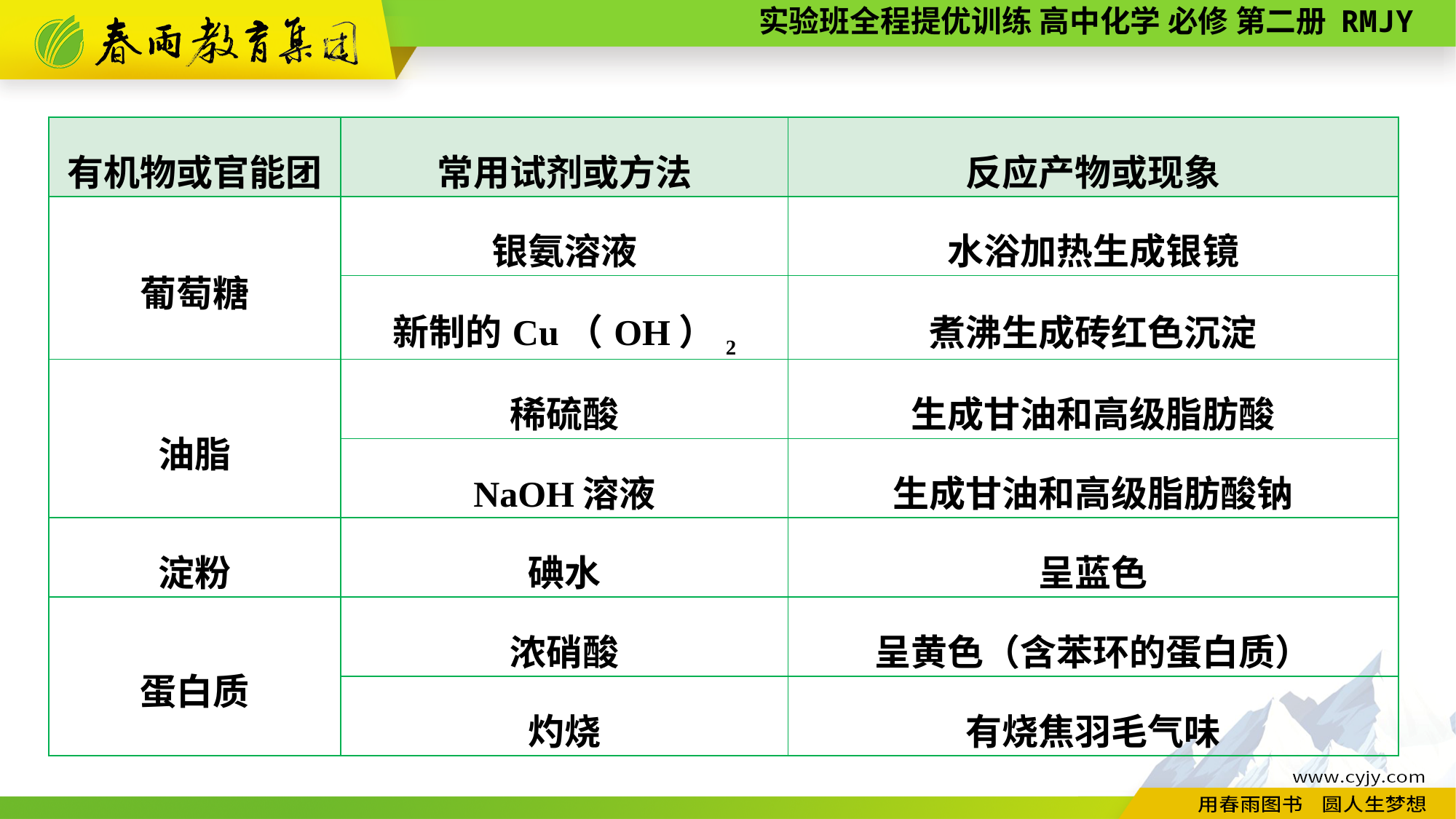

| 有机物或官能团 | 常用试剂或方法 | 反应产物或现象 |
| --- | --- | --- |
| 葡萄糖 | 银氨溶液 | 水浴加热生成银镜 |
|  | 新制的Cu（OH）2 | 煮沸生成砖红色沉淀 |
| 油脂 | 稀硫酸 | 生成甘油和高级脂肪酸 |
|  | NaOH溶液 | 生成甘油和高级脂肪酸钠 |
| 淀粉 | 碘水 | 呈蓝色 |
| 蛋白质 | 浓硝酸 | 呈黄色（含苯环的蛋白质） |
|  | 灼烧 | 有烧焦羽毛气味 |